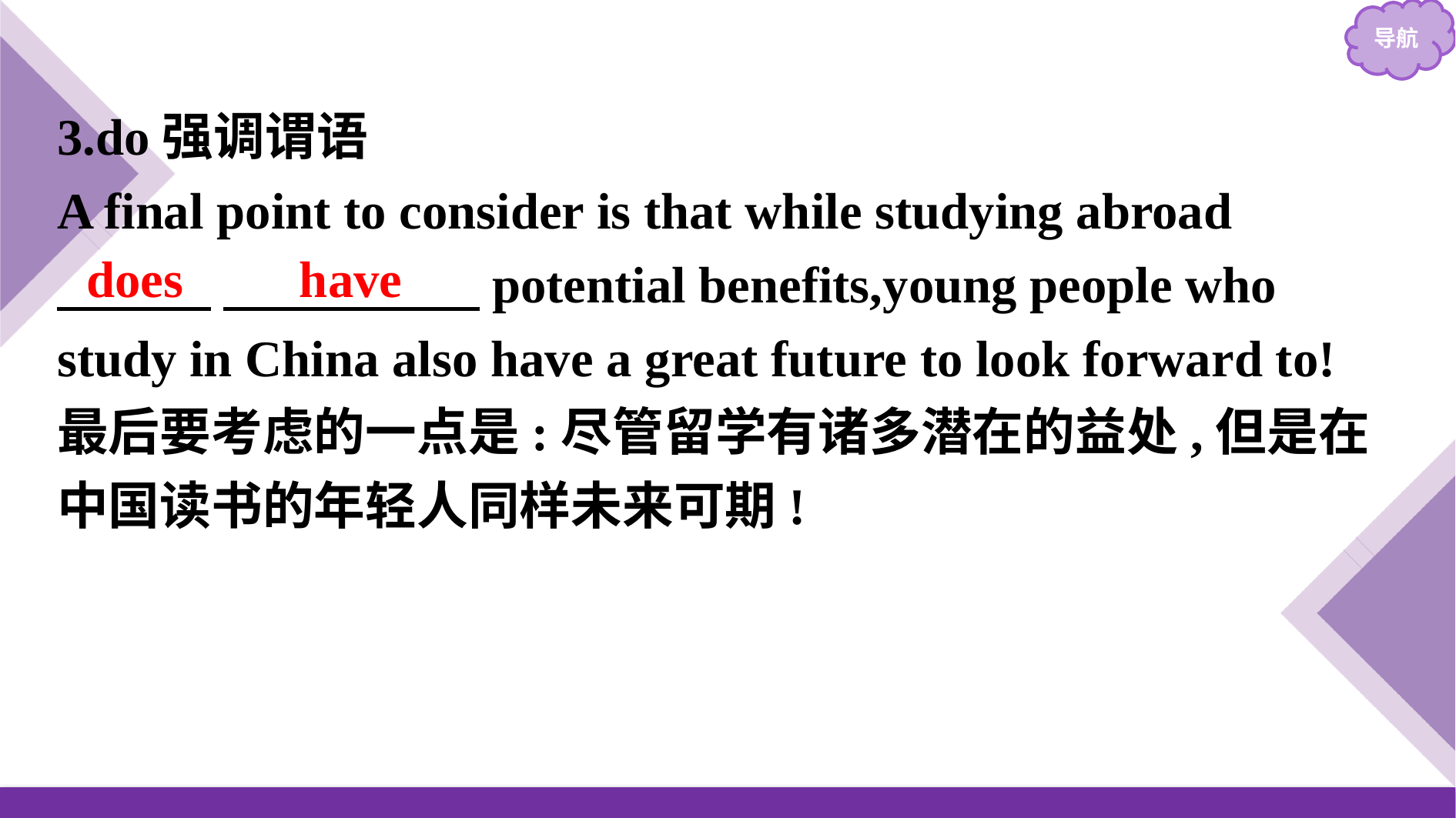

3.do强调谓语
A final point to consider is that while studying abroad
　　　 　　　　　potential benefits,young people who study in China also have a great future to look forward to!
最后要考虑的一点是:尽管留学有诸多潜在的益处,但是在中国读书的年轻人同样未来可期!
does         have